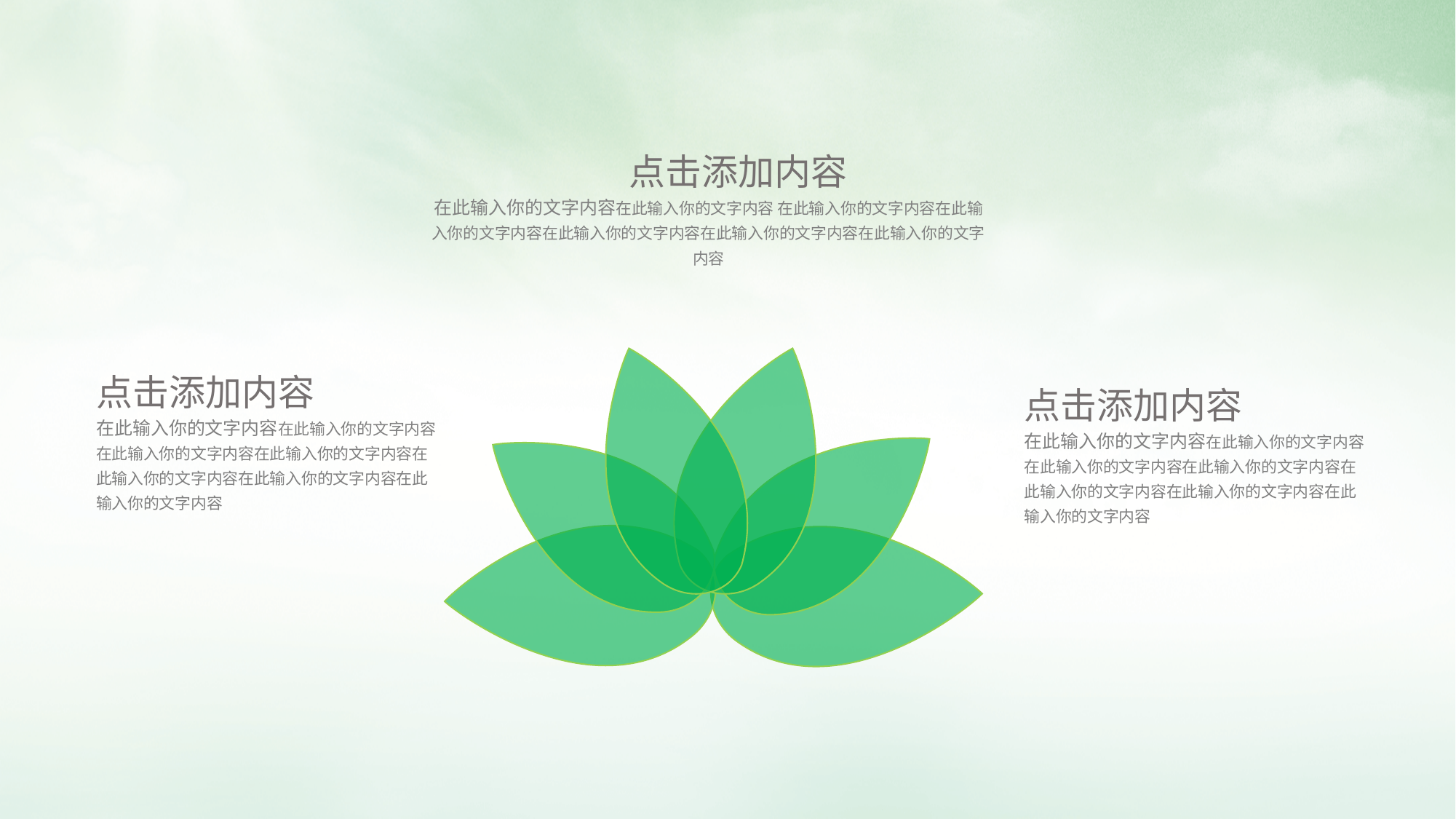

点击添加内容
在此输入你的文字内容在此输入你的文字内容 在此输入你的文字内容在此输入你的文字内容在此输入你的文字内容在此输入你的文字内容在此输入你的文字内容
点击添加内容
在此输入你的文字内容在此输入你的文字内容 在此输入你的文字内容在此输入你的文字内容在此输入你的文字内容在此输入你的文字内容在此输入你的文字内容
点击添加内容
在此输入你的文字内容在此输入你的文字内容 在此输入你的文字内容在此输入你的文字内容在此输入你的文字内容在此输入你的文字内容在此输入你的文字内容